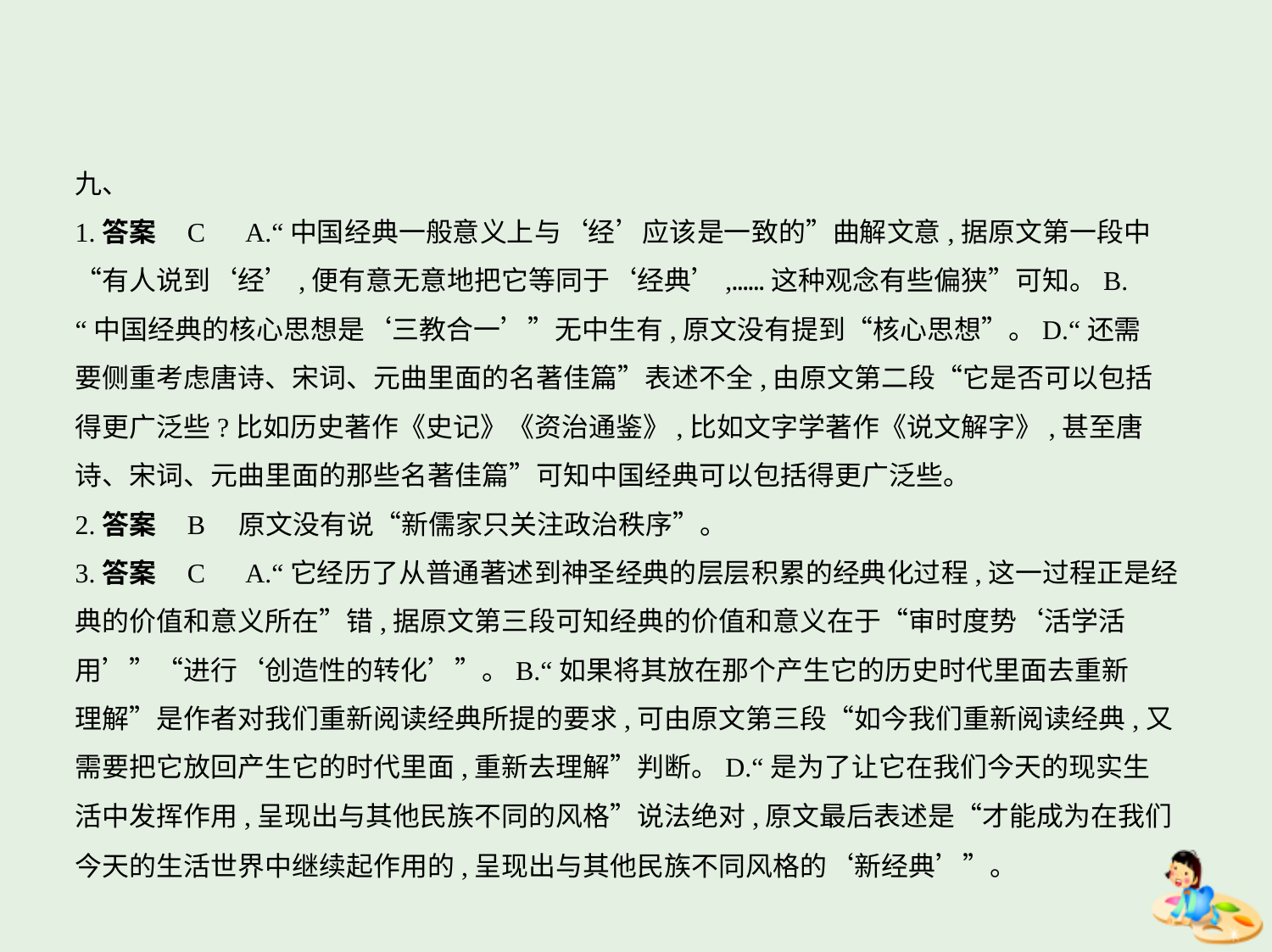

九、
1.答案    C　A.“中国经典一般意义上与‘经’应该是一致的”曲解文意,据原文第一段中
“有人说到‘经’,便有意无意地把它等同于‘经典’,……这种观念有些偏狭”可知。B.
“中国经典的核心思想是‘三教合一’”无中生有,原文没有提到“核心思想”。D.“还需
要侧重考虑唐诗、宋词、元曲里面的名著佳篇”表述不全,由原文第二段“它是否可以包括
得更广泛些?比如历史著作《史记》《资治通鉴》,比如文字学著作《说文解字》,甚至唐
诗、宋词、元曲里面的那些名著佳篇”可知中国经典可以包括得更广泛些。
2.答案    B　原文没有说“新儒家只关注政治秩序”。
3.答案    C　A.“它经历了从普通著述到神圣经典的层层积累的经典化过程,这一过程正是经
典的价值和意义所在”错,据原文第三段可知经典的价值和意义在于“审时度势‘活学活
用’”“进行‘创造性的转化’”。B.“如果将其放在那个产生它的历史时代里面去重新
理解”是作者对我们重新阅读经典所提的要求,可由原文第三段“如今我们重新阅读经典,又
需要把它放回产生它的时代里面,重新去理解”判断。D.“是为了让它在我们今天的现实生
活中发挥作用,呈现出与其他民族不同的风格”说法绝对,原文最后表述是“才能成为在我们
今天的生活世界中继续起作用的,呈现出与其他民族不同风格的‘新经典’”。